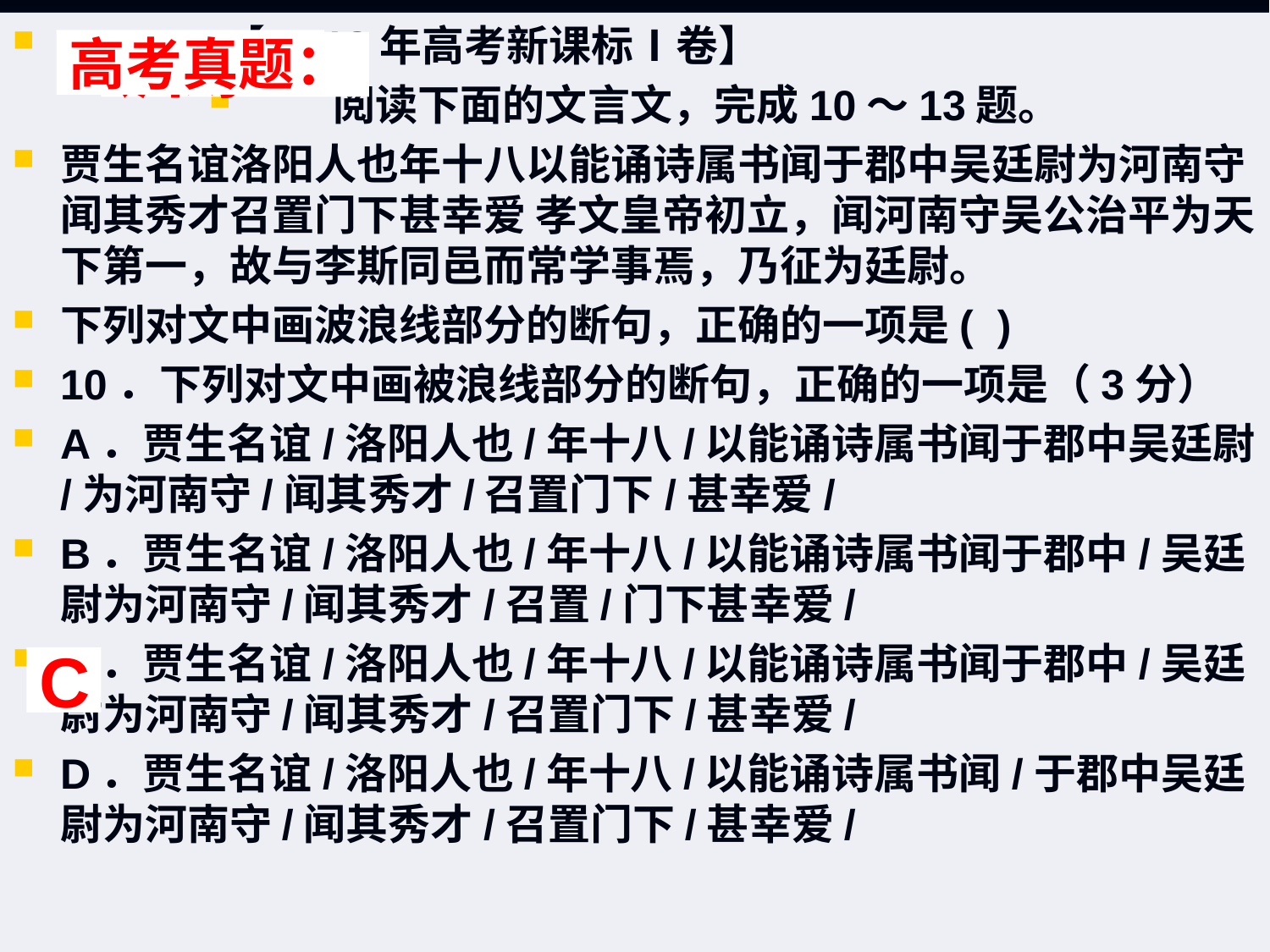

【2019年高考新课标Ⅰ卷】
       阅读下面的文言文，完成10～13题。
贾生名谊洛阳人也年十八以能诵诗属书闻于郡中吴廷尉为河南守闻其秀才召置门下甚幸爱 孝文皇帝初立，闻河南守吴公治平为天下第一，故与李斯同邑而常学事焉，乃征为廷尉。
下列对文中画波浪线部分的断句，正确的一项是(  )
10．下列对文中画被浪线部分的断句，正确的一项是（3分）
A．贾生名谊/洛阳人也/年十八/以能诵诗属书闻于郡中吴廷尉/为河南守/闻其秀才/召置门下/甚幸爱/
B．贾生名谊/洛阳人也/年十八/以能诵诗属书闻于郡中/吴廷尉为河南守/闻其秀才/召置/门下甚幸爱/
C．贾生名谊/洛阳人也/年十八/以能诵诗属书闻于郡中/吴廷尉为河南守/闻其秀才/召置门下/甚幸爱/
D．贾生名谊/洛阳人也/年十八/以能诵诗属书闻/于郡中吴廷尉为河南守/闻其秀才/召置门下/甚幸爱/
高考真题：
# 训练：
C